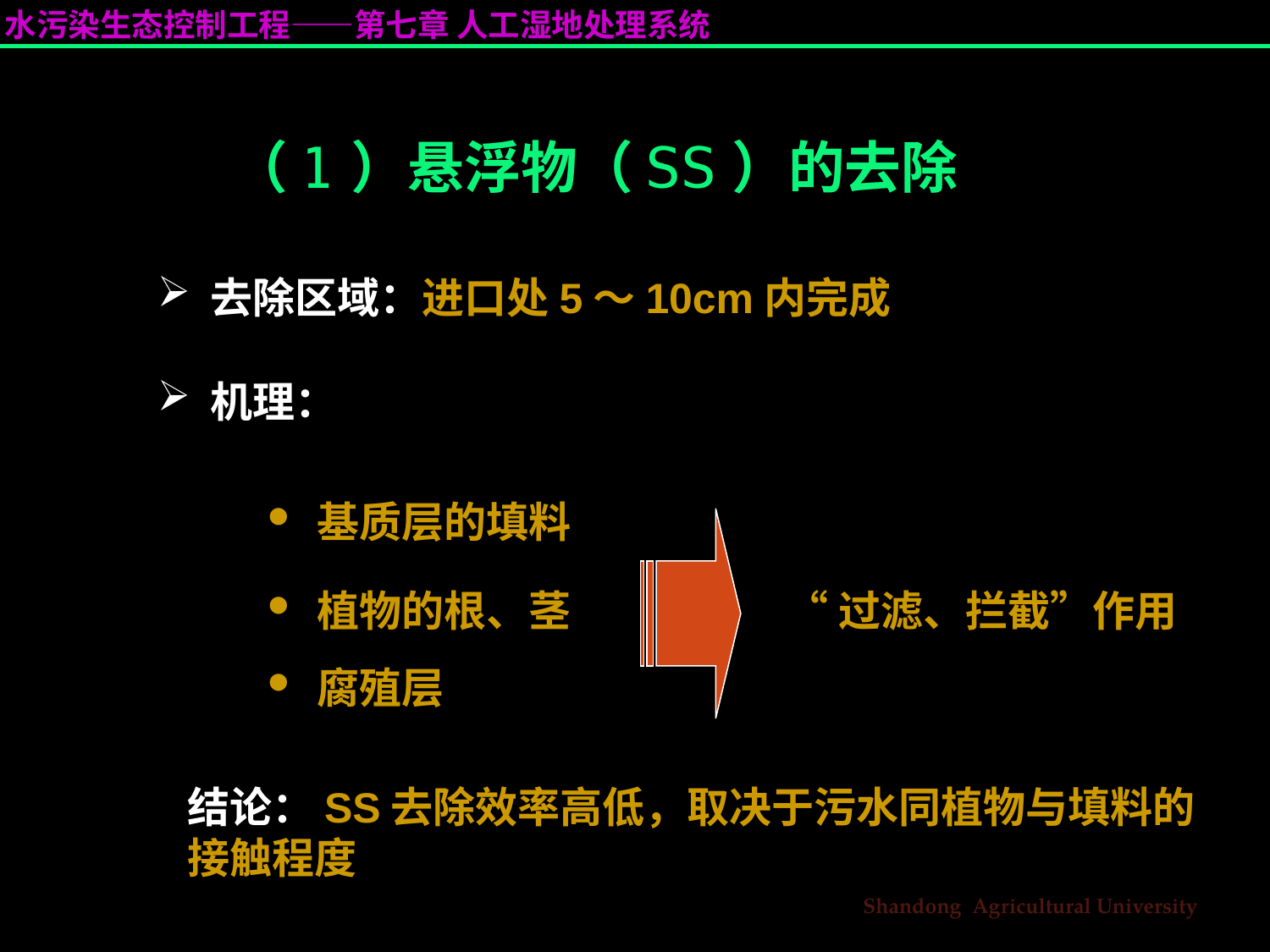

（1）悬浮物（SS）的去除
 去除区域：进口处5～10cm内完成
 机理：
 基质层的填料

 植物的根、茎
“过滤、拦截”作用
 腐殖层
结论：SS去除效率高低，取决于污水同植物与填料的接触程度